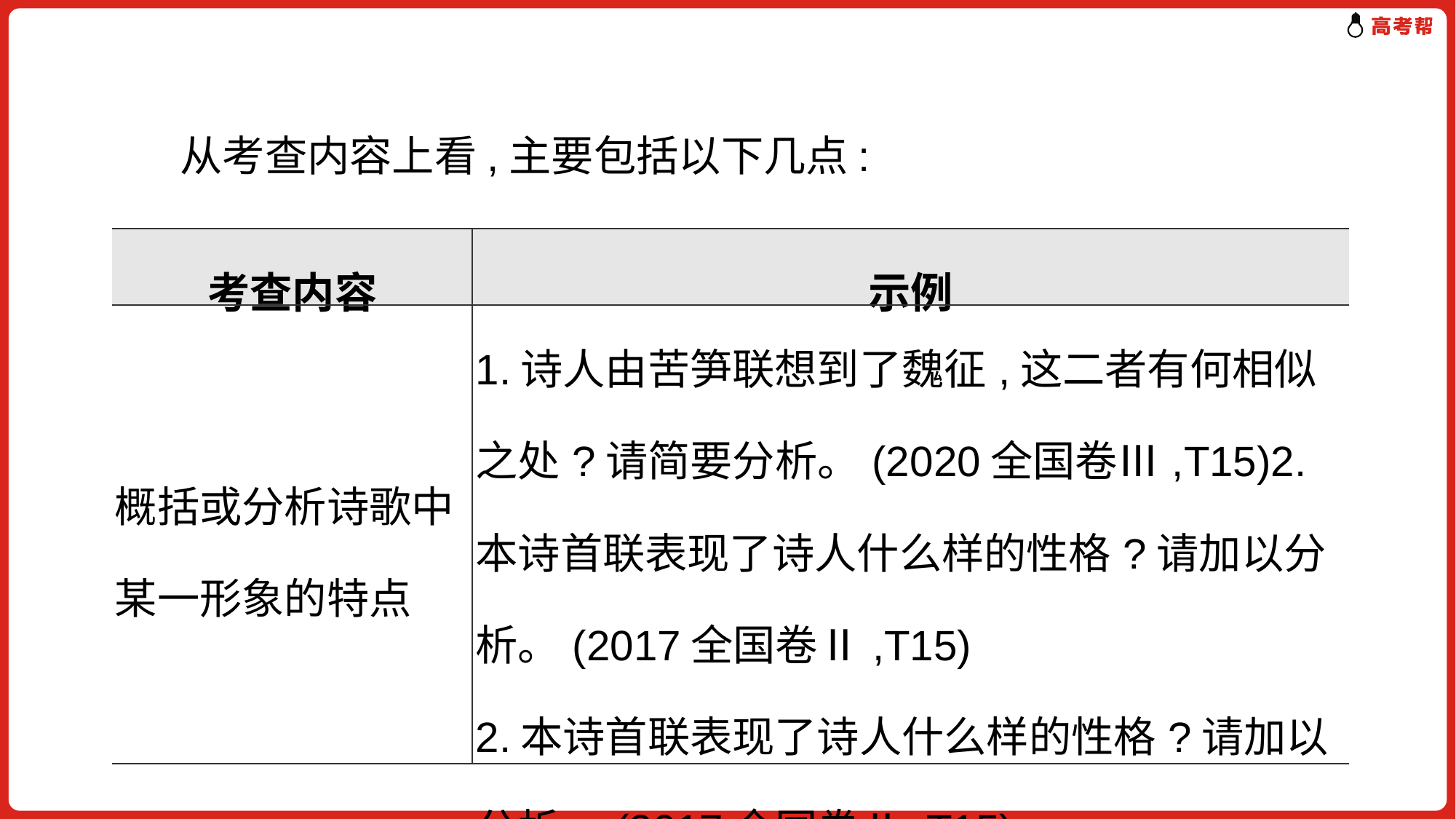

从考查内容上看,主要包括以下几点:
| 考查内容 | 示例 |
| --- | --- |
| 概括或分析诗歌中某一形象的特点 | 1.诗人由苦笋联想到了魏征,这二者有何相似之处?请简要分析。(2020全国卷Ⅲ,T15)2.本诗首联表现了诗人什么样的性格?请加以分析。(2017全国卷Ⅱ,T15) 2.本诗首联表现了诗人什么样的性格?请加以分析。(2017全国卷Ⅱ,T15) |